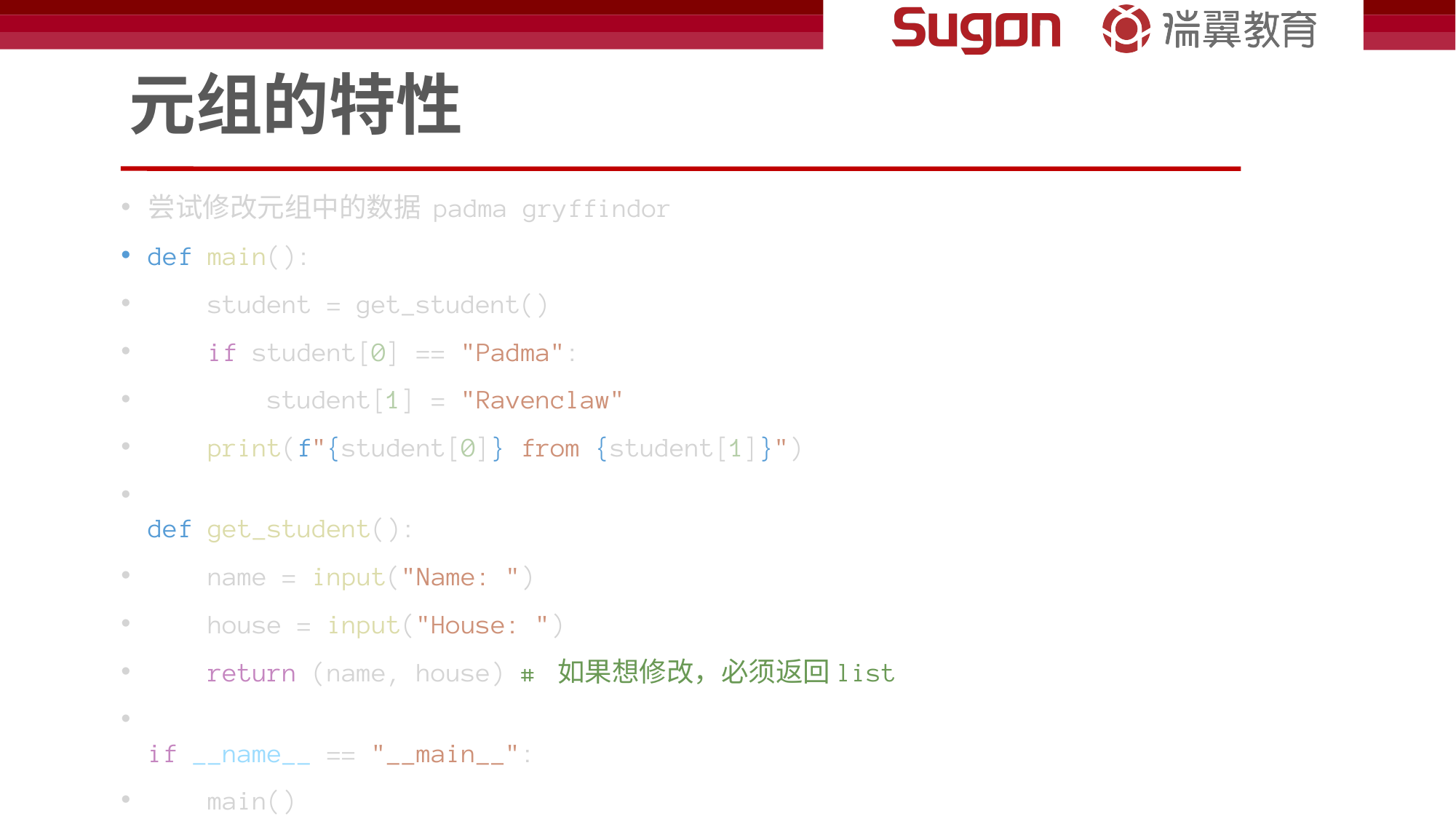

# 元组的特性
尝试修改元组中的数据 padma gryffindor
def main():
    student = get_student()
    if student[0] == "Padma":
        student[1] = "Ravenclaw"
    print(f"{student[0]} from {student[1]}")
def get_student():
    name = input("Name: ")
    house = input("House: ")
    return (name, house) # 如果想修改，必须返回list
if __name__ == "__main__":
    main()